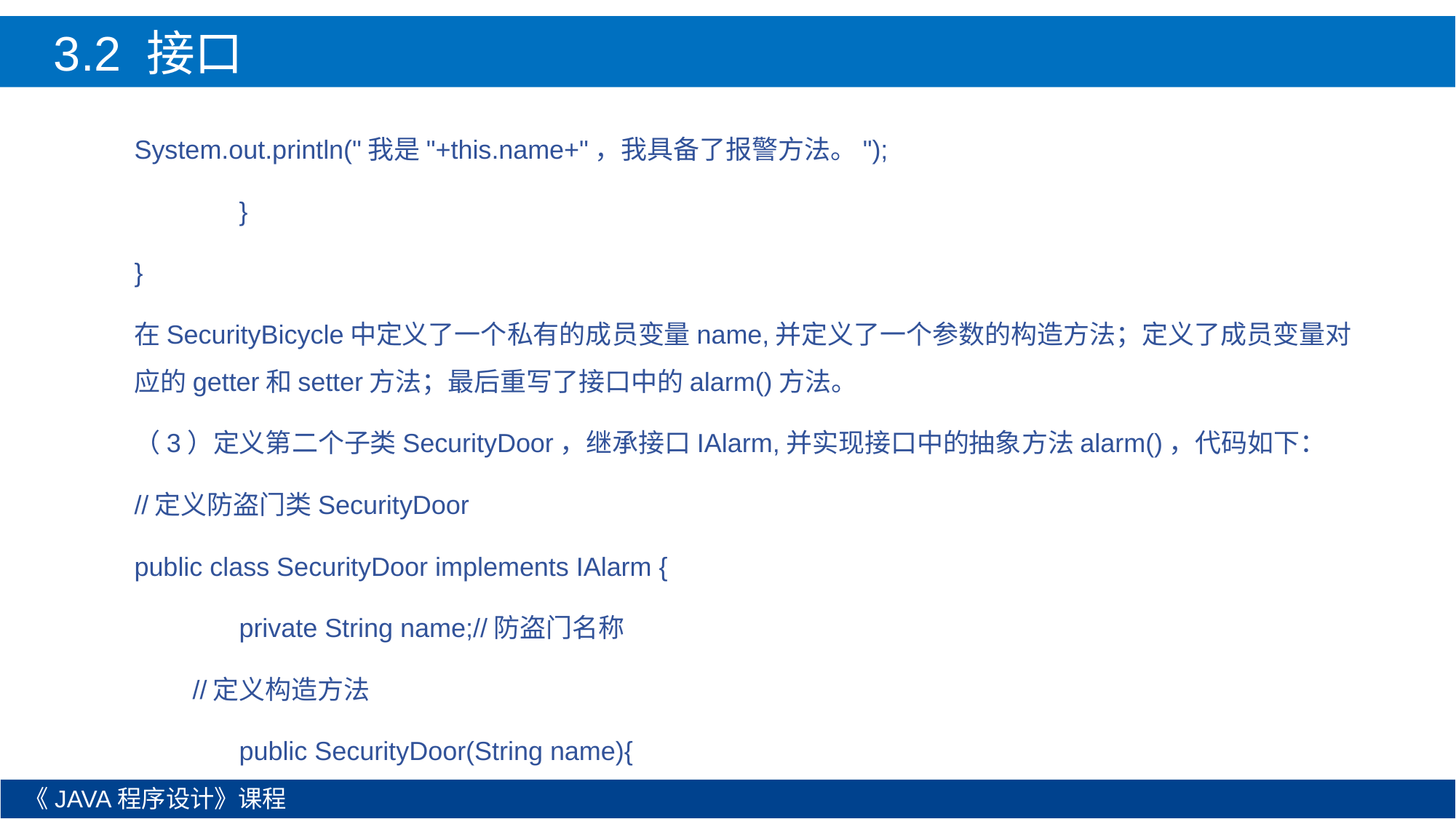

3.2 接口
System.out.println("我是"+this.name+"，我具备了报警方法。");
	}
}
在SecurityBicycle中定义了一个私有的成员变量name,并定义了一个参数的构造方法；定义了成员变量对应的getter和setter方法；最后重写了接口中的alarm()方法。
（3）定义第二个子类SecurityDoor，继承接口IAlarm,并实现接口中的抽象方法alarm()，代码如下：
//定义防盗门类SecurityDoor
public class SecurityDoor implements IAlarm {
	private String name;//防盗门名称
        //定义构造方法
	public SecurityDoor(String name){
《JAVA程序设计》课程